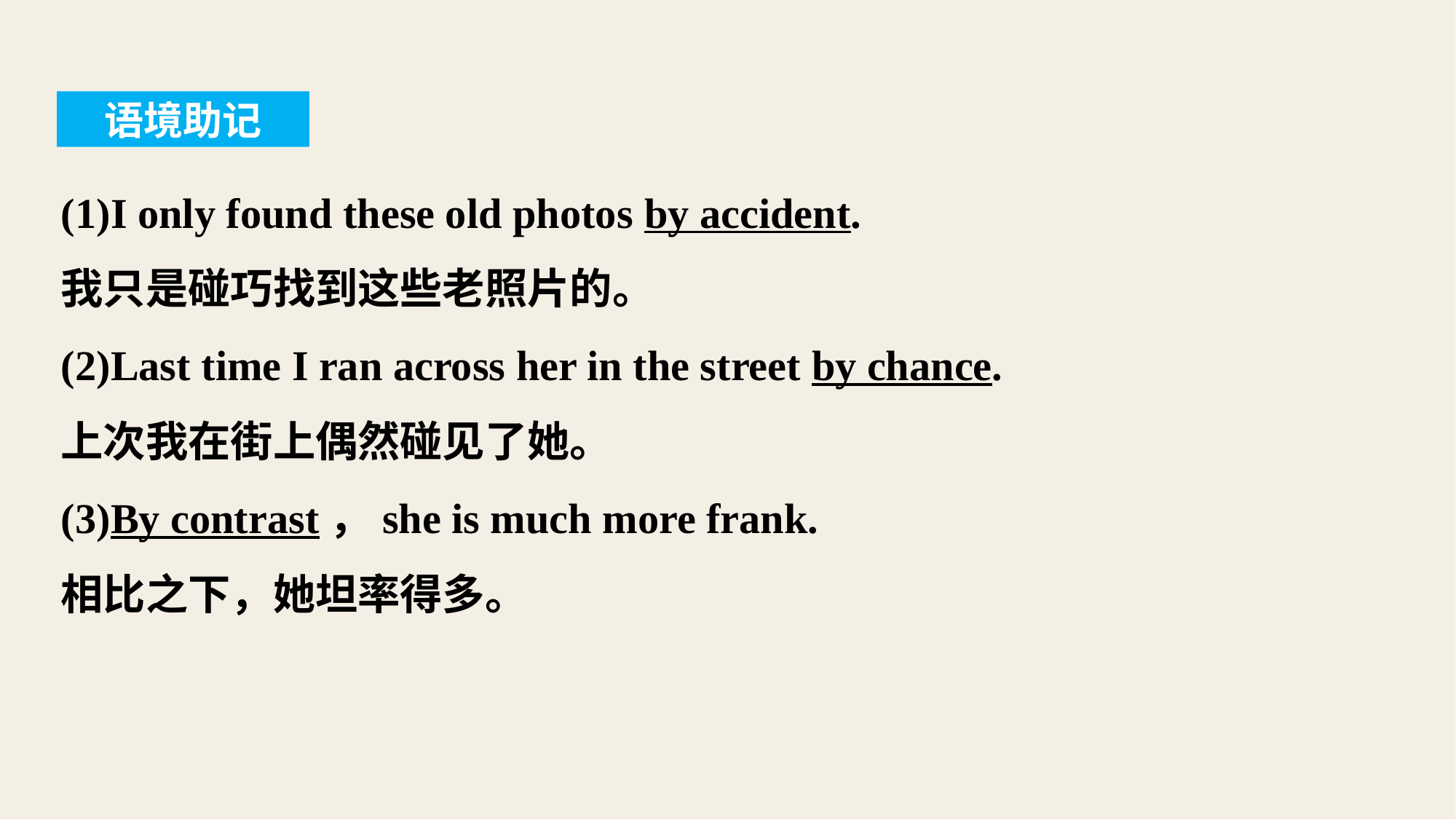

语境助记
(1)I only found these old photos by accident.
我只是碰巧找到这些老照片的。
(2)Last time I ran across her in the street by chance.
上次我在街上偶然碰见了她。
(3)By contrast，she is much more frank.
相比之下，她坦率得多。